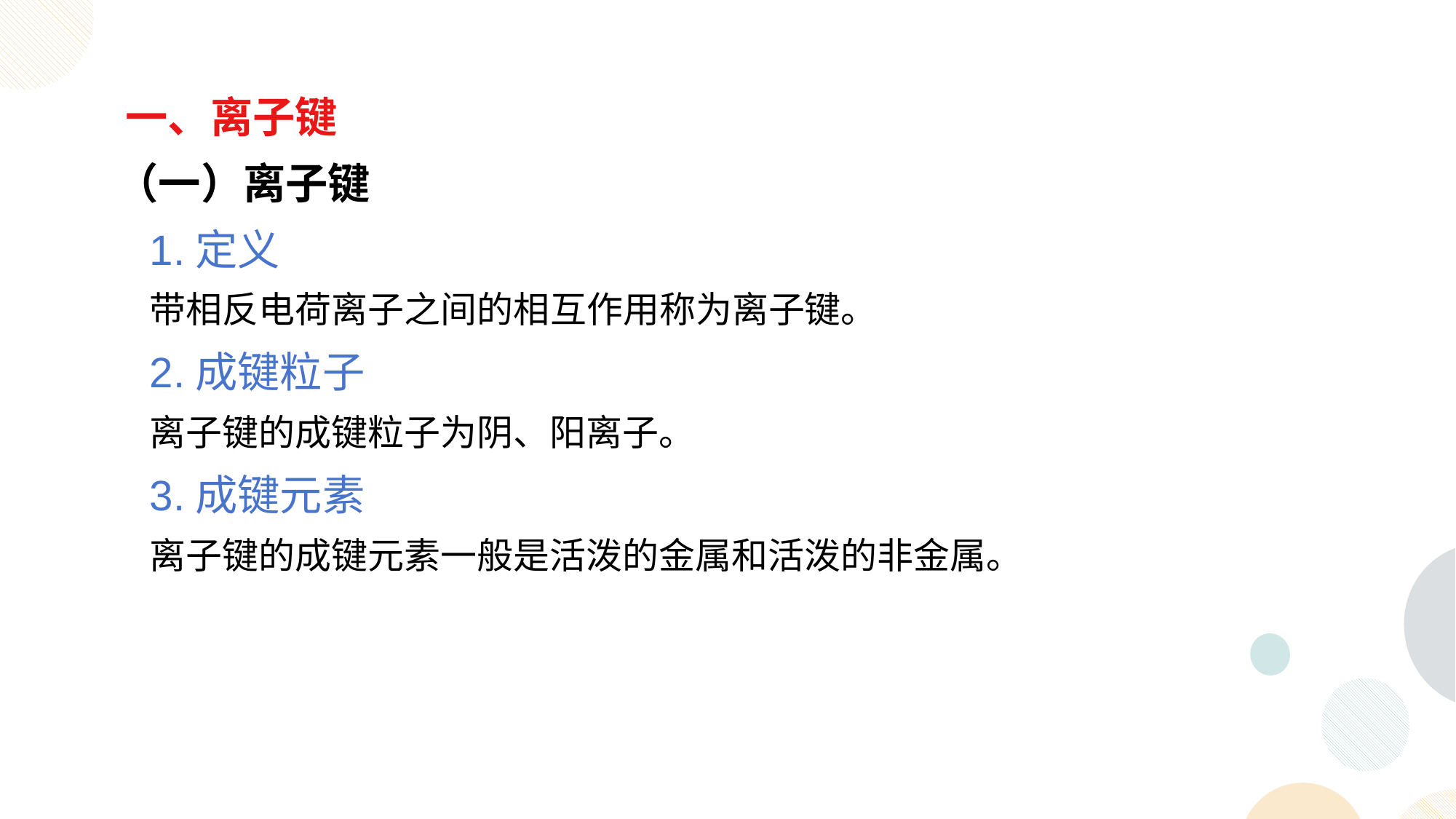

一、离子键
  （一）离子键
1.定义
带相反电荷离子之间的相互作用称为离子键。
2.成键粒子
离子键的成键粒子为阴、阳离子。
3.成键元素
离子键的成键元素一般是活泼的金属和活泼的非金属。